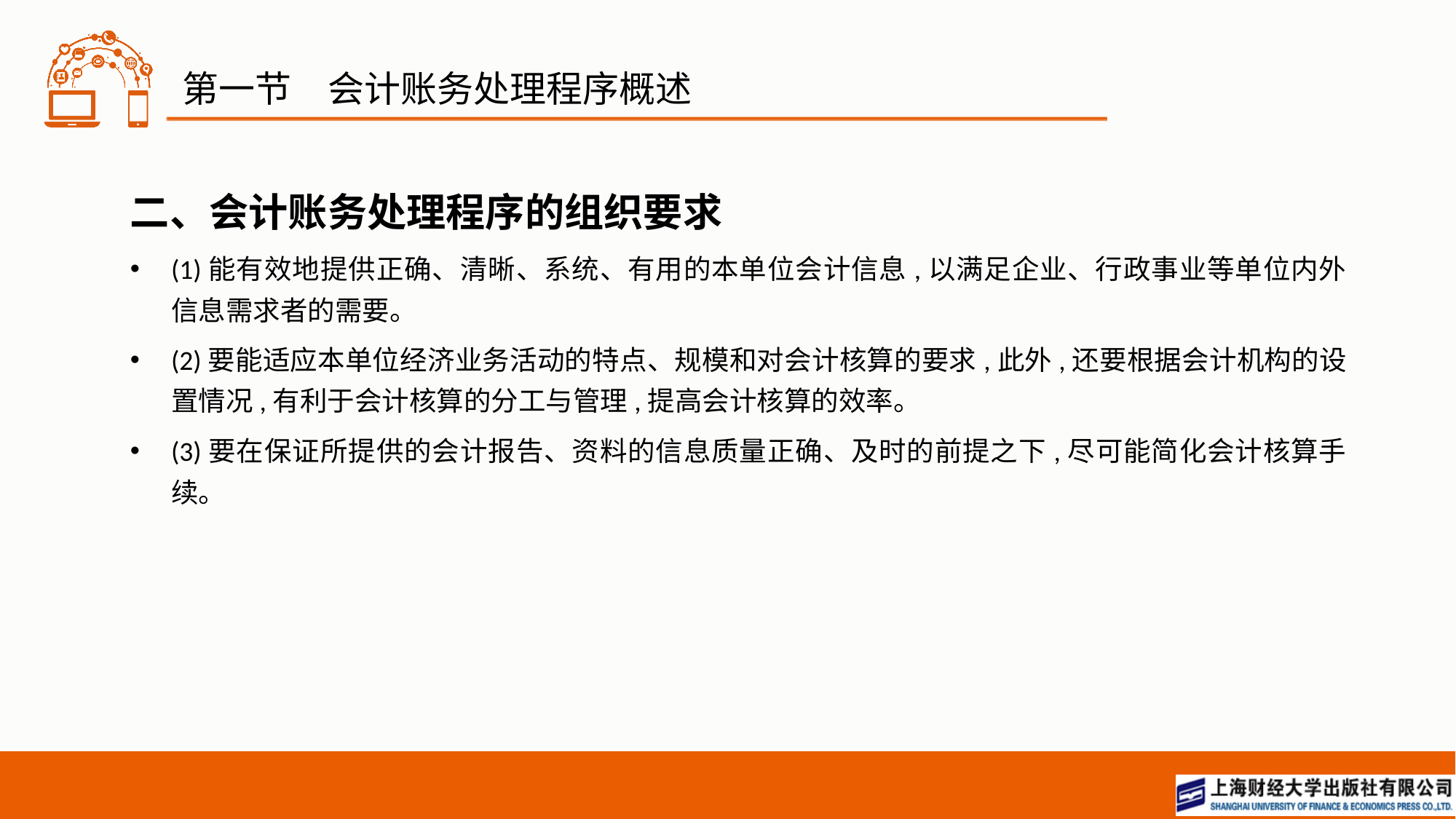

# 第一节　会计账务处理程序概述
二、会计账务处理程序的组织要求
(1)能有效地提供正确、清晰、系统、有用的本单位会计信息,以满足企业、行政事业等单位内外信息需求者的需要。
(2)要能适应本单位经济业务活动的特点、规模和对会计核算的要求,此外,还要根据会计机构的设置情况,有利于会计核算的分工与管理,提高会计核算的效率。
(3)要在保证所提供的会计报告、资料的信息质量正确、及时的前提之下,尽可能简化会计核算手续。